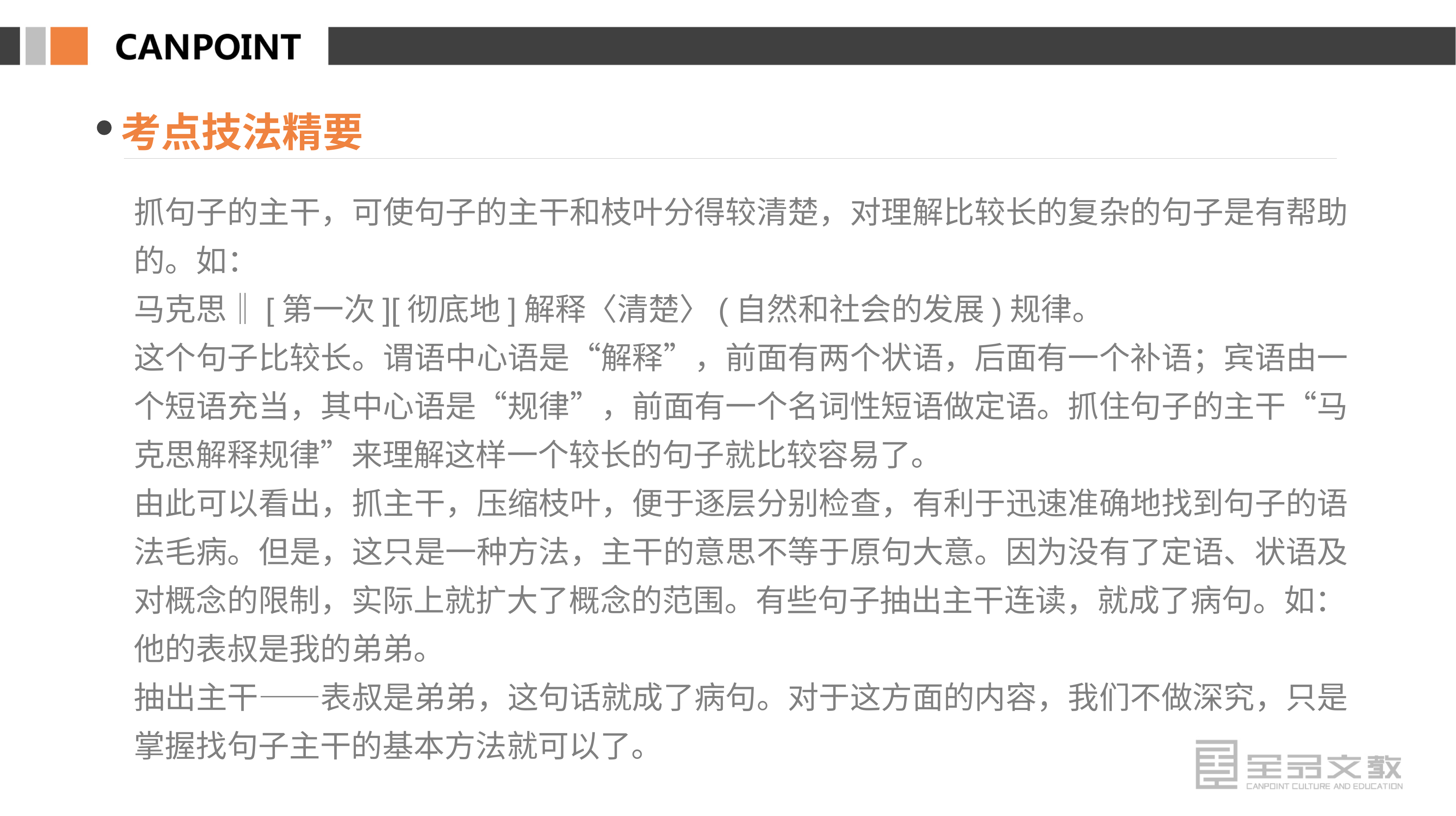

考点技法精要

抓句子的主干，可使句子的主干和枝叶分得较清楚，对理解比较长的复杂的句子是有帮助的。如：
马克思‖[第一次][彻底地]解释〈清楚〉(自然和社会的发展)规律。
这个句子比较长。谓语中心语是“解释”，前面有两个状语，后面有一个补语；宾语由一个短语充当，其中心语是“规律”，前面有一个名词性短语做定语。抓住句子的主干“马克思解释规律”来理解这样一个较长的句子就比较容易了。
由此可以看出，抓主干，压缩枝叶，便于逐层分别检查，有利于迅速准确地找到句子的语法毛病。但是，这只是一种方法，主干的意思不等于原句大意。因为没有了定语、状语及对概念的限制，实际上就扩大了概念的范围。有些句子抽出主干连读，就成了病句。如：
他的表叔是我的弟弟。
抽出主干——表叔是弟弟，这句话就成了病句。对于这方面的内容，我们不做深究，只是掌握找句子主干的基本方法就可以了。